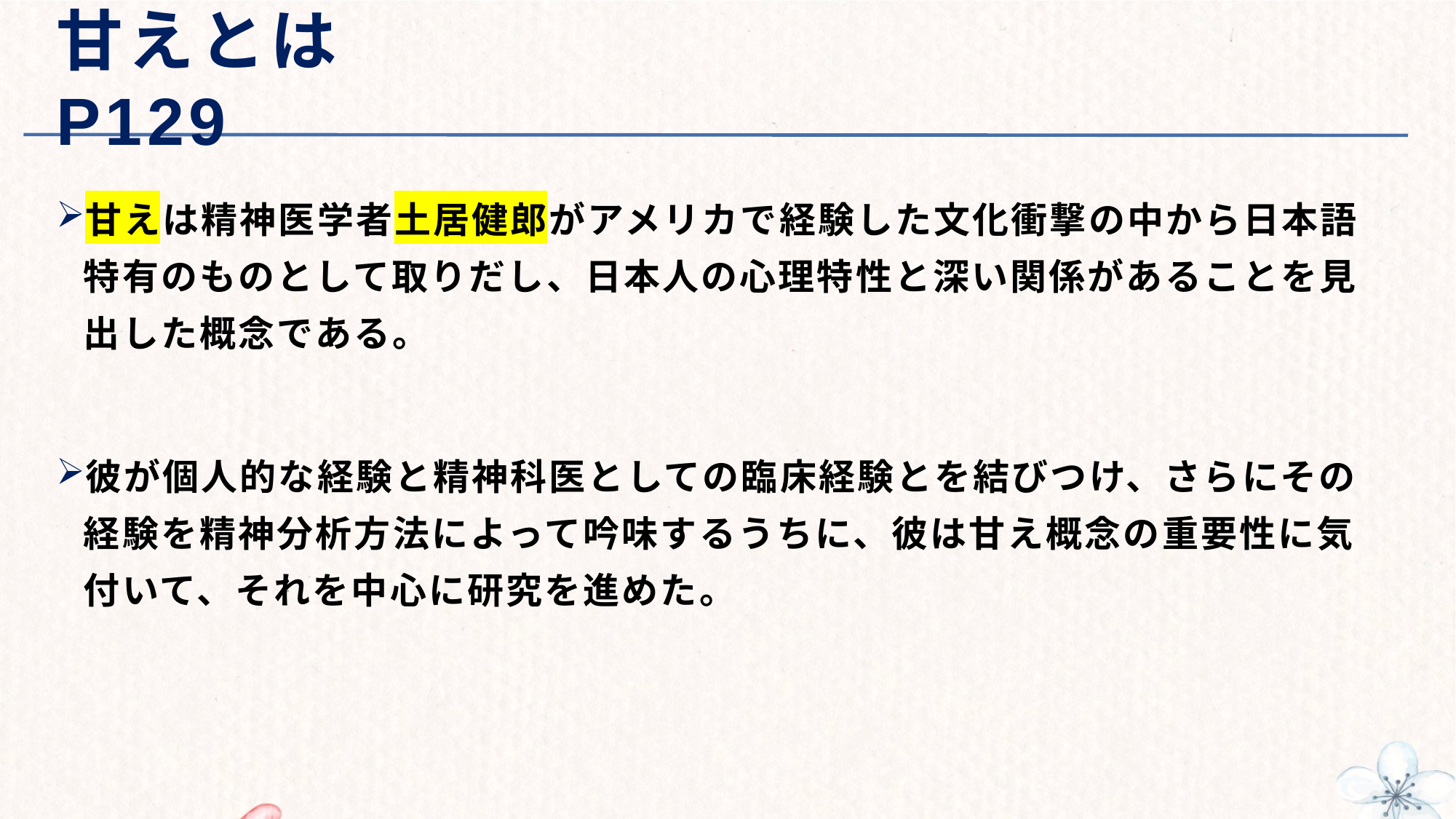

# 甘えとは　　　　　　　　　　　　P129
甘えは精神医学者土居健郎がアメリカで経験した文化衝撃の中から日本語特有のものとして取りだし、日本人の心理特性と深い関係があることを見出した概念である。

彼が個人的な経験と精神科医としての臨床経験とを結びつけ、さらにその経験を精神分析方法によって吟味するうちに、彼は甘え概念の重要性に気付いて、それを中心に研究を進めた。